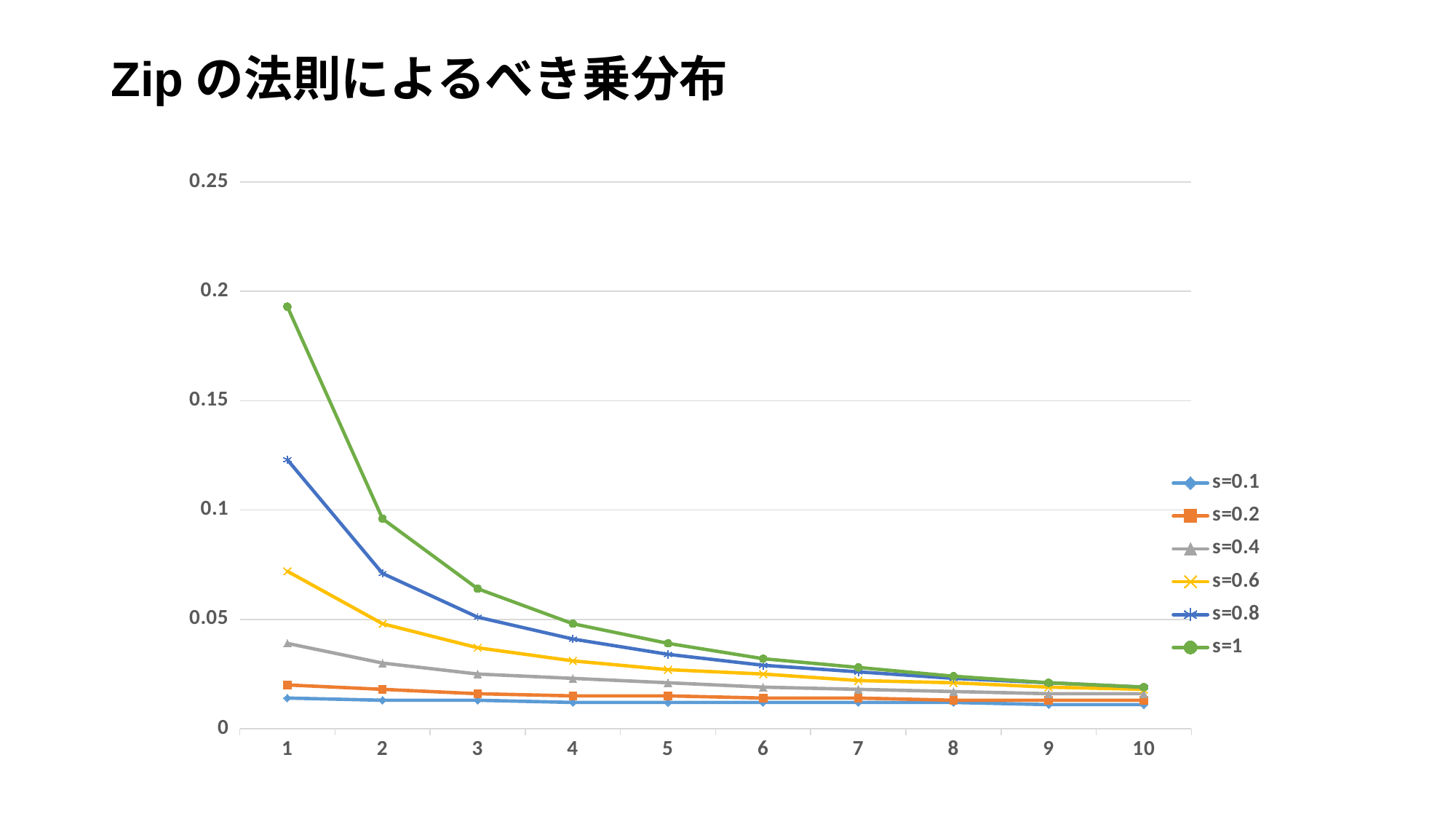

# Zipの法則によるべき乗分布

### Chart

| Category | s=0.1 | s=0.2 | s=0.4 | s=0.6 | s=0.8 | s=1 |
|---|---|---|---|---|---|---|